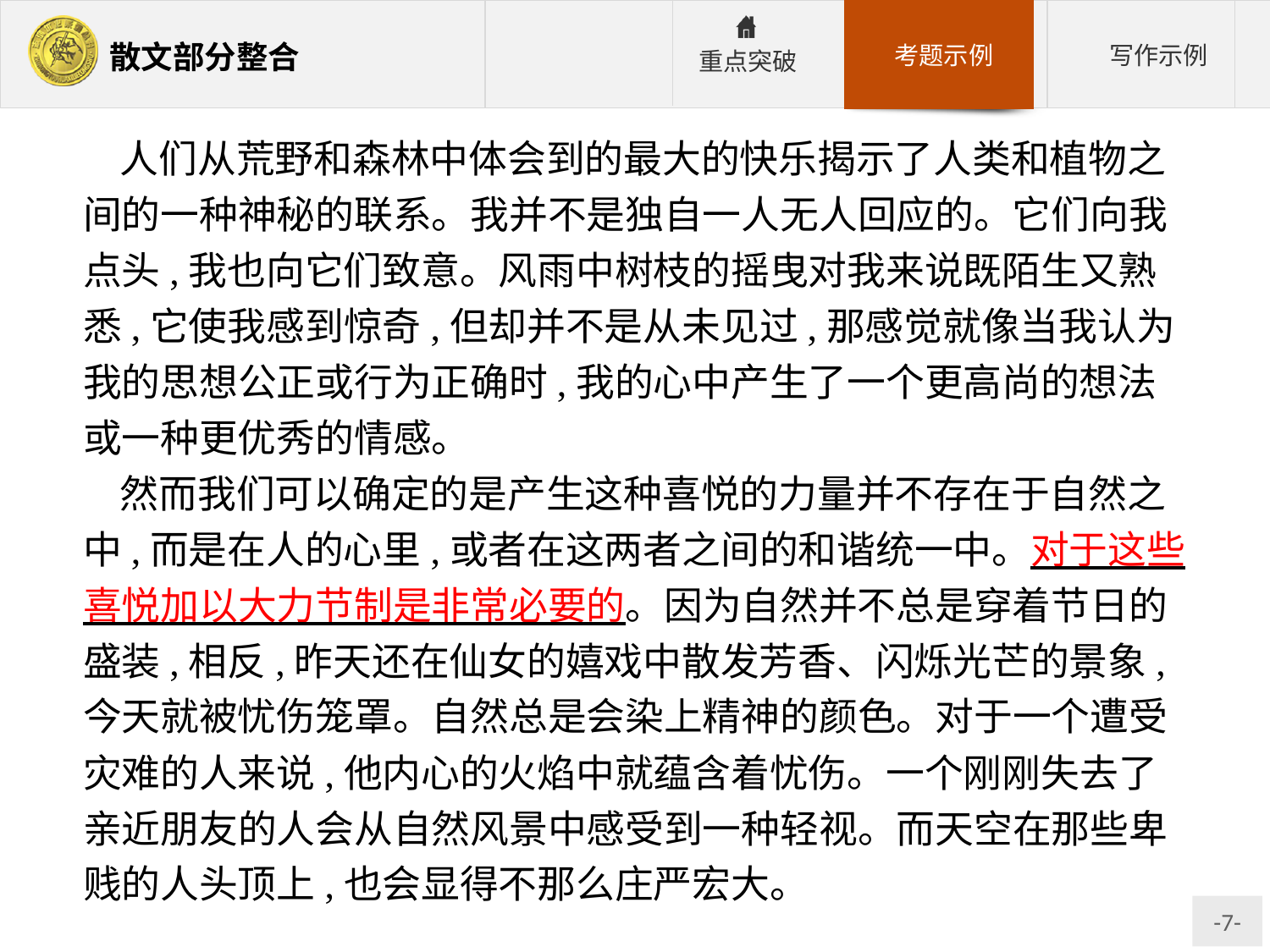

人们从荒野和森林中体会到的最大的快乐揭示了人类和植物之间的一种神秘的联系。我并不是独自一人无人回应的。它们向我点头,我也向它们致意。风雨中树枝的摇曳对我来说既陌生又熟悉,它使我感到惊奇,但却并不是从未见过,那感觉就像当我认为我的思想公正或行为正确时,我的心中产生了一个更高尚的想法或一种更优秀的情感。
然而我们可以确定的是产生这种喜悦的力量并不存在于自然之中,而是在人的心里,或者在这两者之间的和谐统一中。对于这些喜悦加以大力节制是非常必要的。因为自然并不总是穿着节日的盛装,相反,昨天还在仙女的嬉戏中散发芳香、闪烁光芒的景象,今天就被忧伤笼罩。自然总是会染上精神的颜色。对于一个遭受灾难的人来说,他内心的火焰中就蕴含着忧伤。一个刚刚失去了亲近朋友的人会从自然风景中感受到一种轻视。而天空在那些卑贱的人头顶上,也会显得不那么庄严宏大。